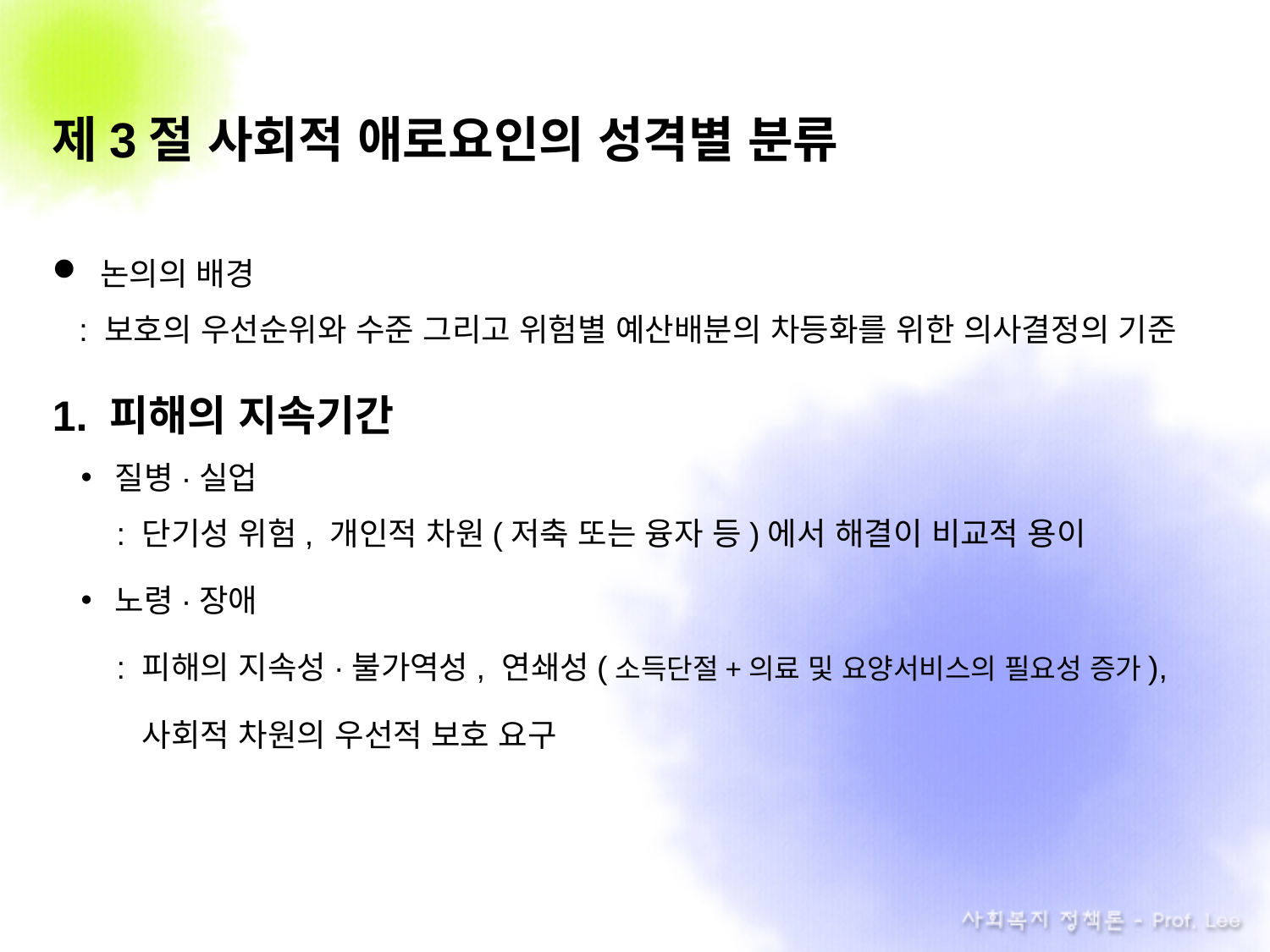

# 제3절 사회적 애로요인의 성격별 분류
논의의 배경
   : 보호의 우선순위와 수준 그리고 위험별 예산배분의 차등화를 위한 의사결정의 기준
1. 피해의 지속기간
질병·실업
    : 단기성 위험, 개인적 차원(저축 또는 융자 등)에서 해결이 비교적 용이
노령·장애
    : 피해의 지속성·불가역성, 연쇄성(소득단절+의료 및 요양서비스의 필요성 증가),
    . 사회적 차원의 우선적 보호 요구